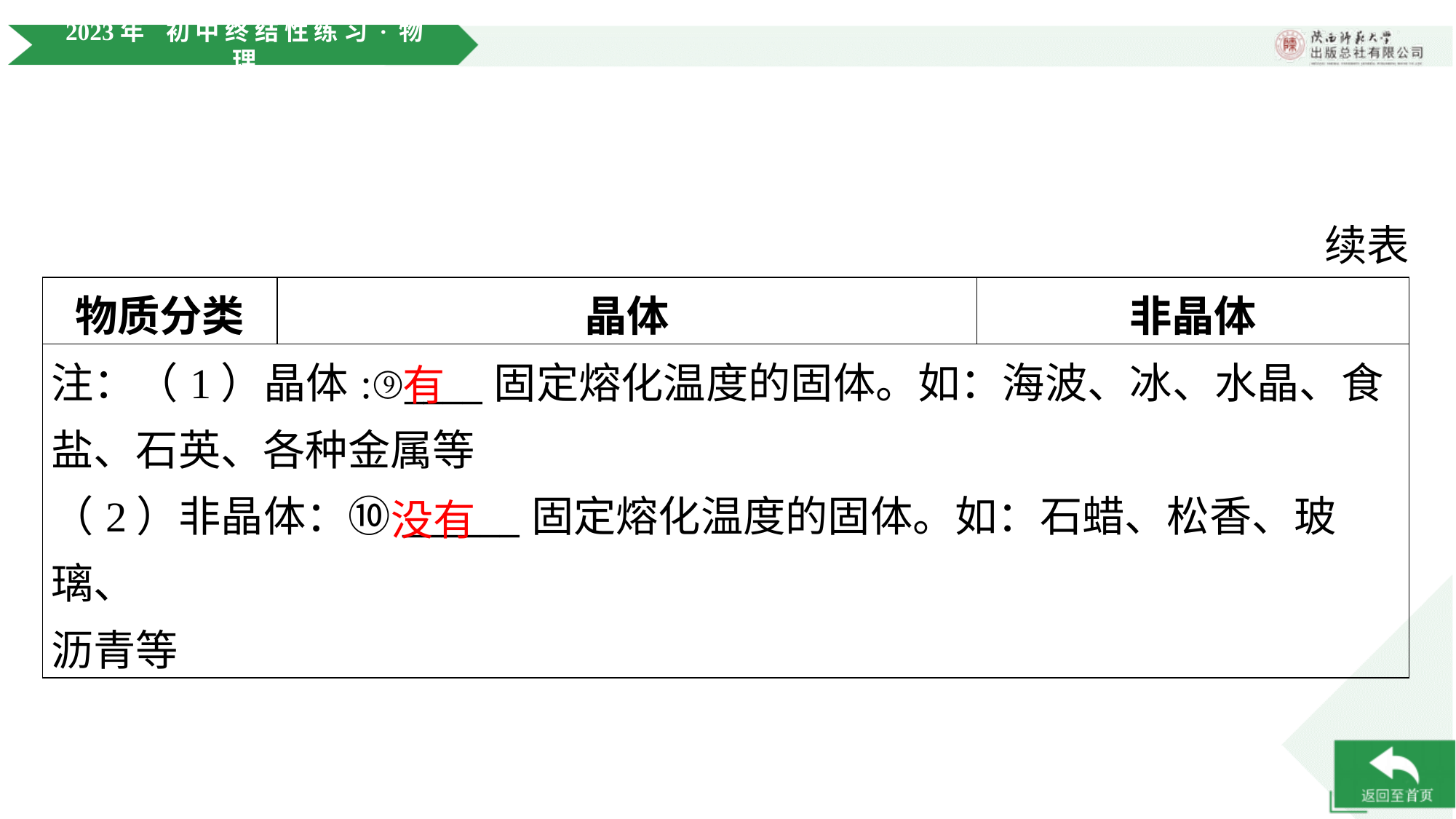

续表
| 物质分类 | 晶体 | 非晶体 |
| --- | --- | --- |
| 注：（1）晶体:⑨\_\_\_\_固定熔化温度的固体。如：海波、冰、水晶、食 盐、石英、各种金属等 （2）非晶体：⑩\_\_\_\_\_\_固定熔化温度的固体。如：石蜡、松香、玻璃、 沥青等 |  |  |
有
没有